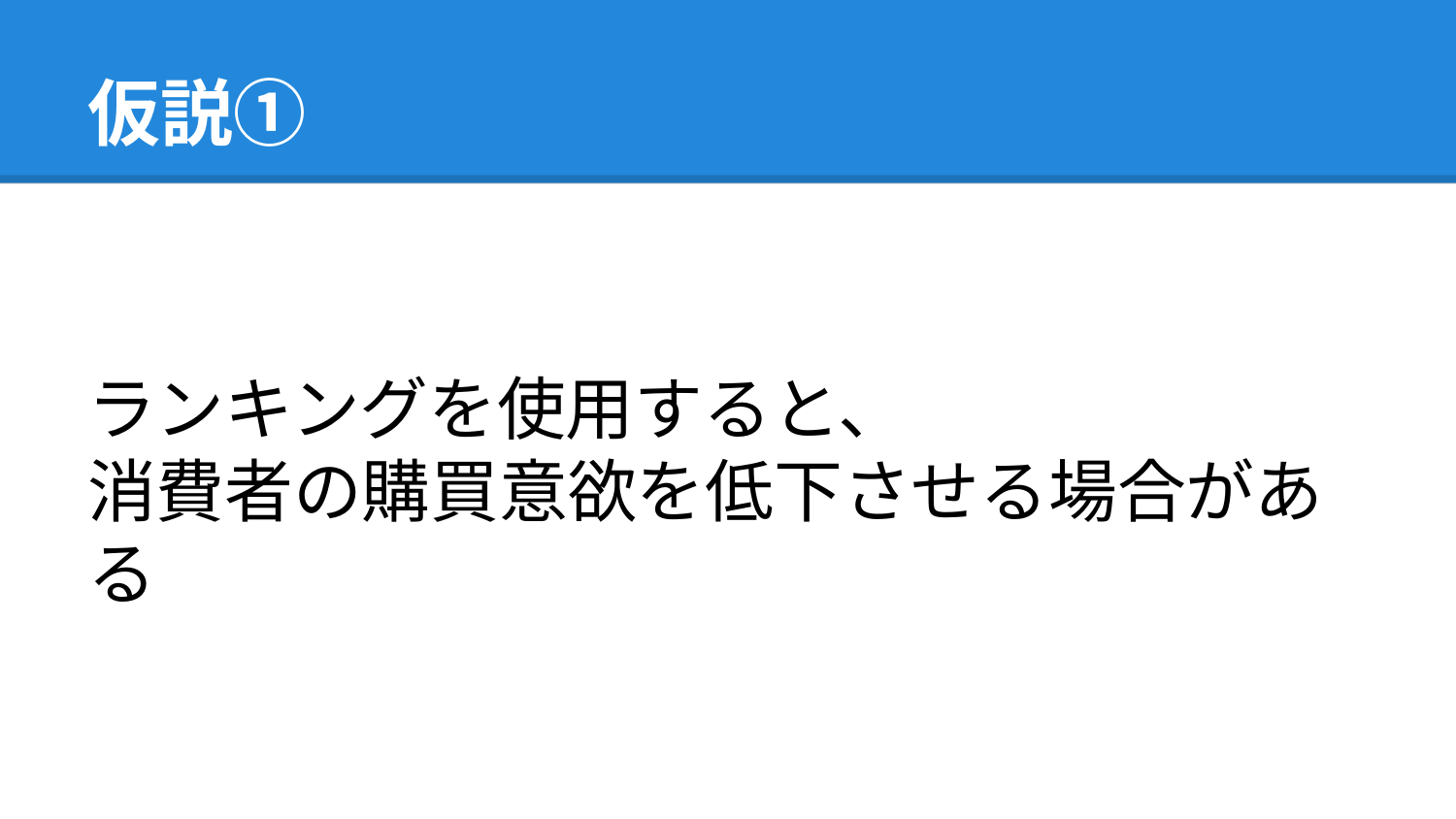

# 仮説①

ランキングを使用すると、
消費者の購買意欲を低下させる場合がある